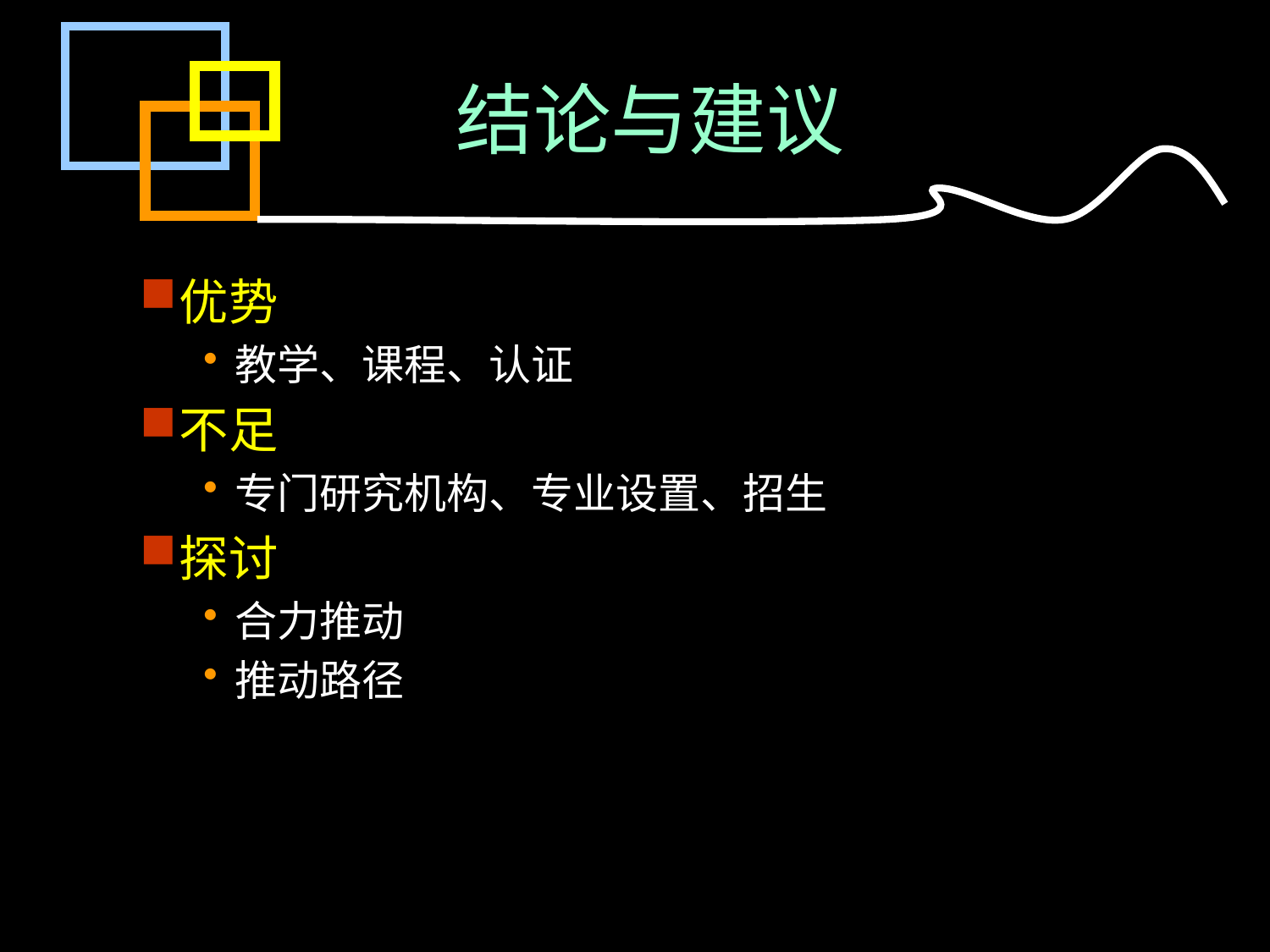

# 结论与建议
优势
教学、课程、认证
不足
专门研究机构、专业设置、招生
探讨
合力推动
推动路径